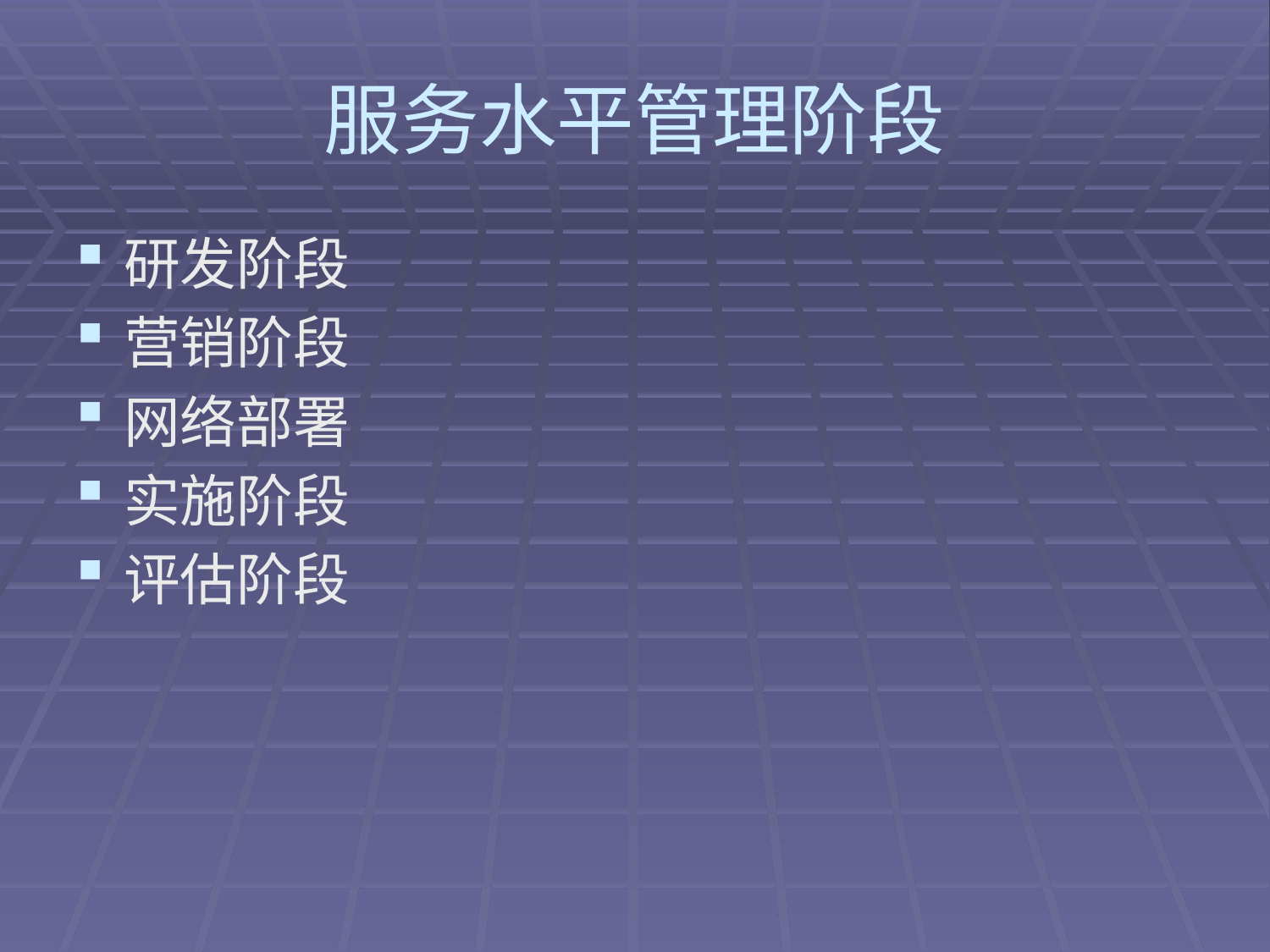

# 服务水平管理阶段
研发阶段
营销阶段
网络部署
实施阶段
评估阶段